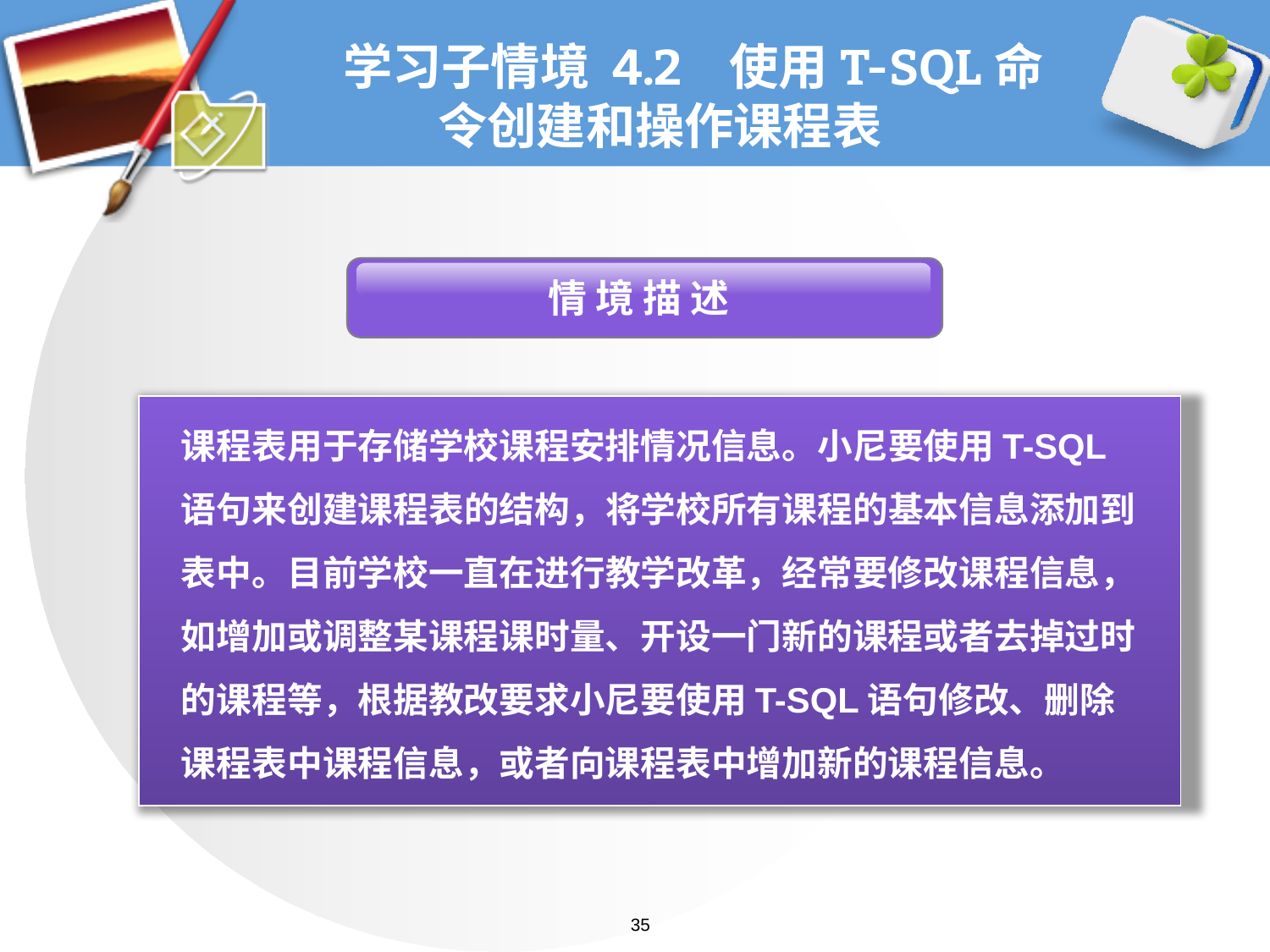

# 学习子情境 4.2    使用T-SQL命令创建和操作课程表

  情 境 描 述
课程表用于存储学校课程安排情况信息。小尼要使用T-SQL语句来创建课程表的结构，将学校所有课程的基本信息添加到表中。目前学校一直在进行教学改革，经常要修改课程信息，如增加或调整某课程课时量、开设一门新的课程或者去掉过时的课程等，根据教改要求小尼要使用T-SQL语句修改、删除课程表中课程信息，或者向课程表中增加新的课程信息。

35